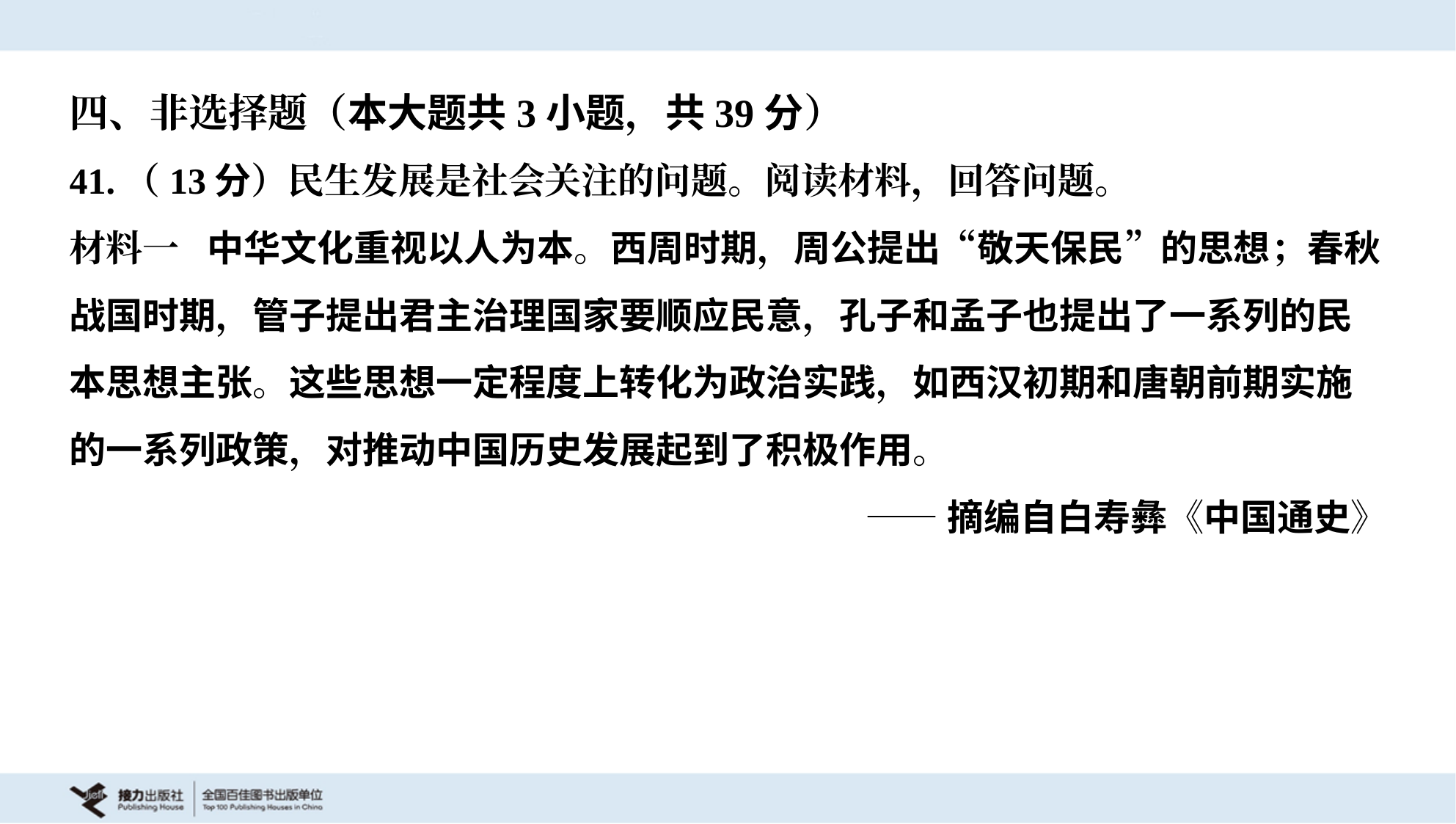

四、非选择题（本大题共3小题，共39分）
41.（13分）民生发展是社会关注的问题。阅读材料，回答问题。
材料一   中华文化重视以人为本。西周时期，周公提出“敬天保民”的思想；春秋
战国时期，管子提出君主治理国家要顺应民意，孔子和孟子也提出了一系列的民
本思想主张。这些思想一定程度上转化为政治实践，如西汉初期和唐朝前期实施
的一系列政策，对推动中国历史发展起到了积极作用。
——摘编自白寿彝《中国通史》